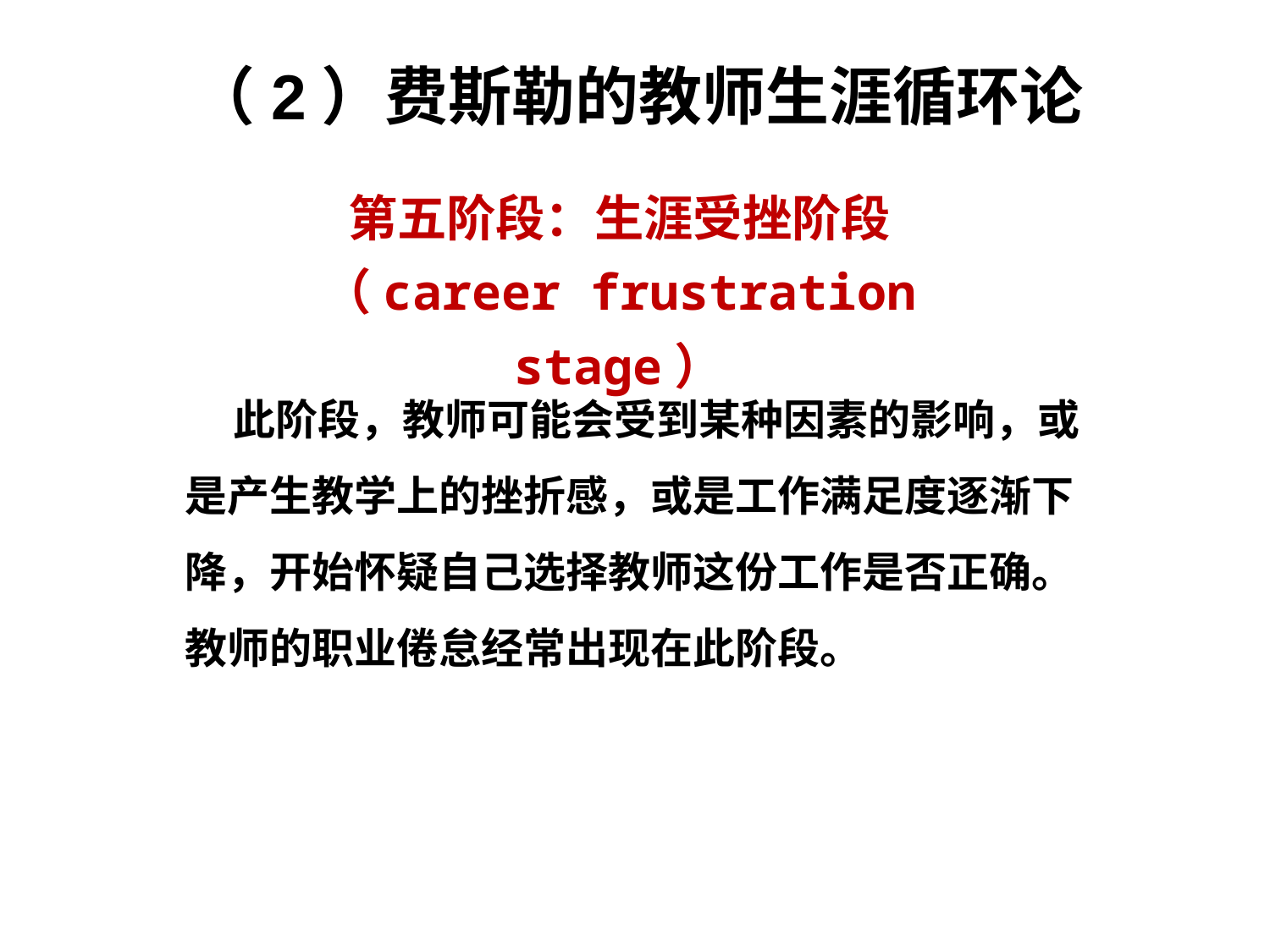

（2）费斯勒的教师生涯循环论
第五阶段：生涯受挫阶段
（career frustration stage）
    此阶段，教师可能会受到某种因素的影响，或是产生教学上的挫折感，或是工作满足度逐渐下降，开始怀疑自己选择教师这份工作是否正确。教师的职业倦怠经常出现在此阶段。